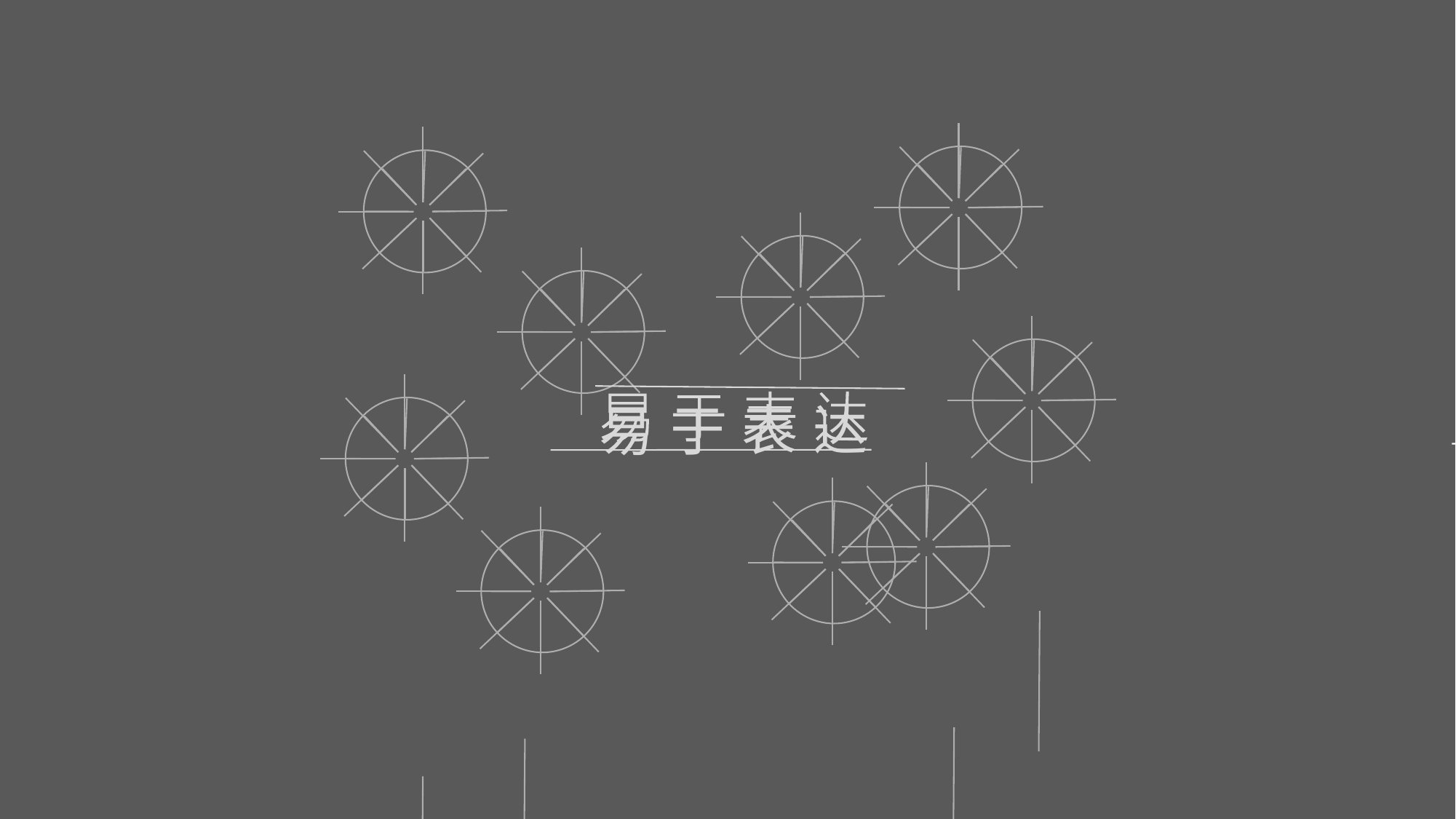

达
时
代
是
的
哈
少
打
岔
可
容
已
商
左
利
彩
表
时
代
是
的
哈
少
打
岔
可
容
已
商
左
利
多
于
时
打
岔
可
容
已
商
左
利
丽
易
属
以
可
容
已
商
左
绚
撒